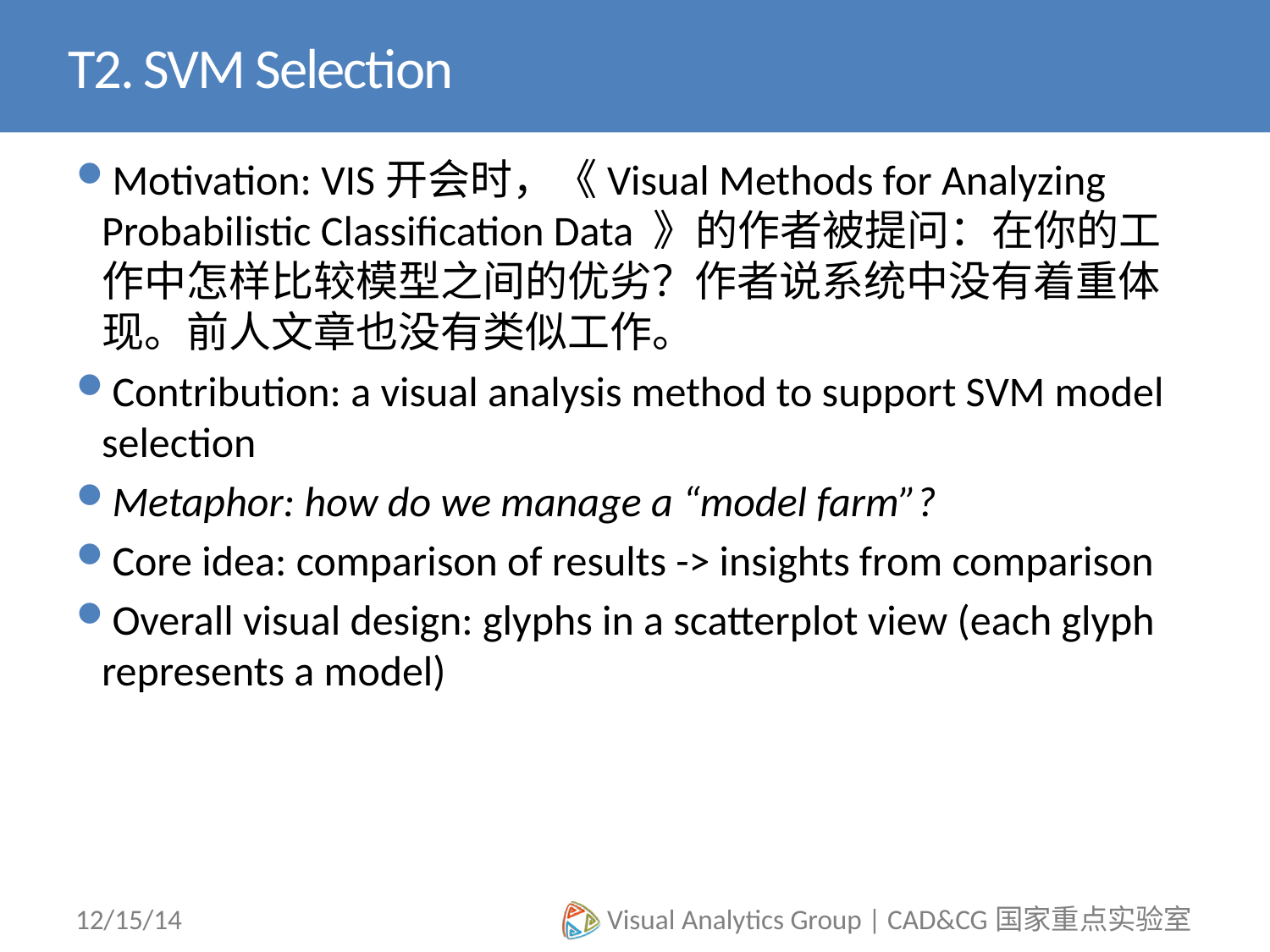

# T2. SVM Selection
Motivation: VIS开会时，《Visual Methods for Analyzing Probabilistic Classification Data 》的作者被提问：在你的工作中怎样比较模型之间的优劣？作者说系统中没有着重体现。前人文章也没有类似工作。
Contribution: a visual analysis method to support SVM model selection
Metaphor: how do we manage a “model farm”?
Core idea: comparison of results -> insights from comparison
Overall visual design: glyphs in a scatterplot view (each glyph represents a model)

12/15/14
Visual Analytics Group | CAD&CG国家重点实验室